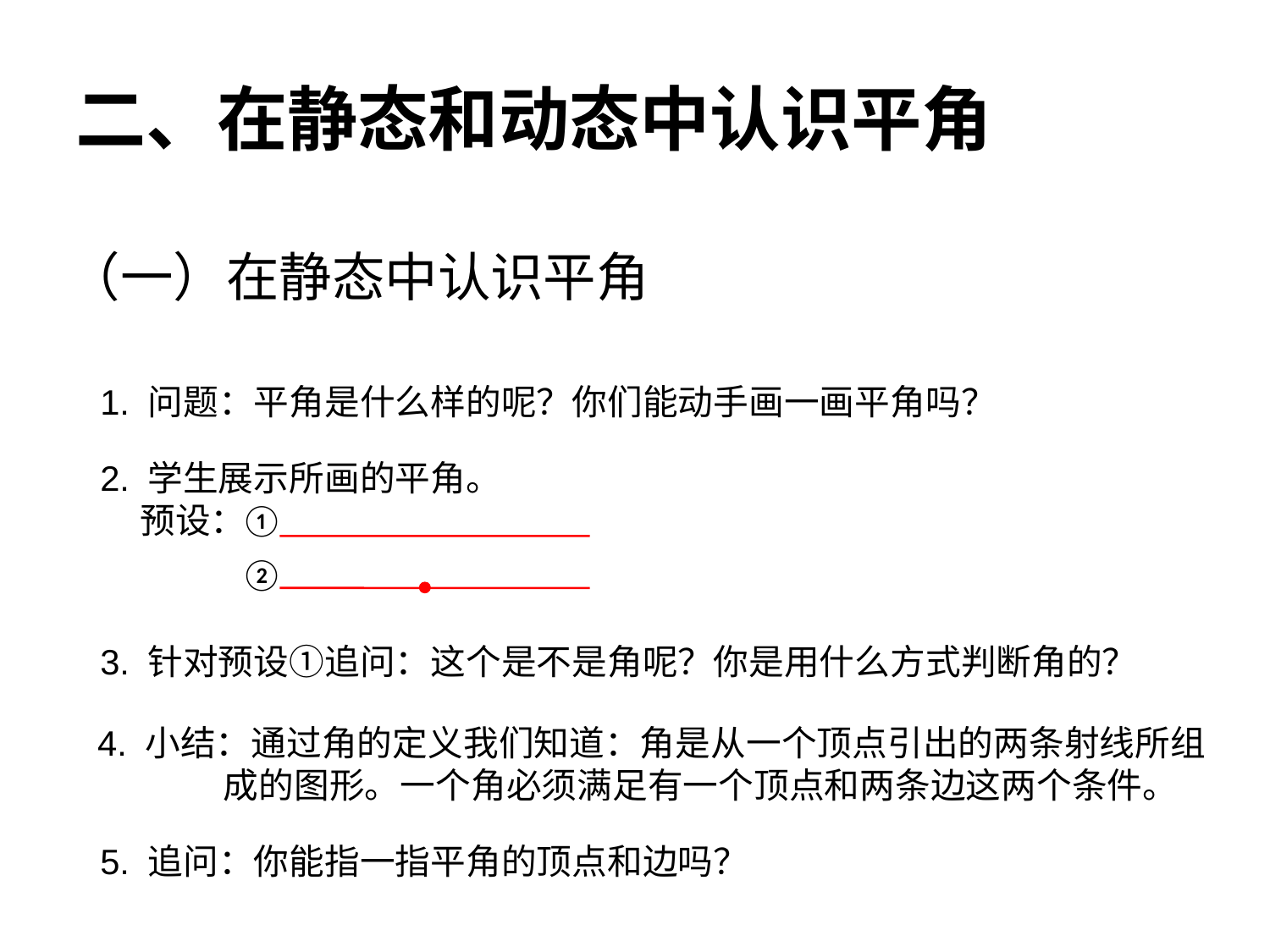

二、在静态和动态中认识平角
（一）在静态中认识平角
1. 问题：平角是什么样的呢？你们能动手画一画平角吗？
2. 学生展示所画的平角。
    预设：
①

②

3. 针对预设①追问：这个是不是角呢？你是用什么方式判断角的？
4. 小结：通过角的定义我们知道：角是从一个顶点引出的两条射线所组
               成的图形。一个角必须满足有一个顶点和两条边这两个条件。
5. 追问：你能指一指平角的顶点和边吗？